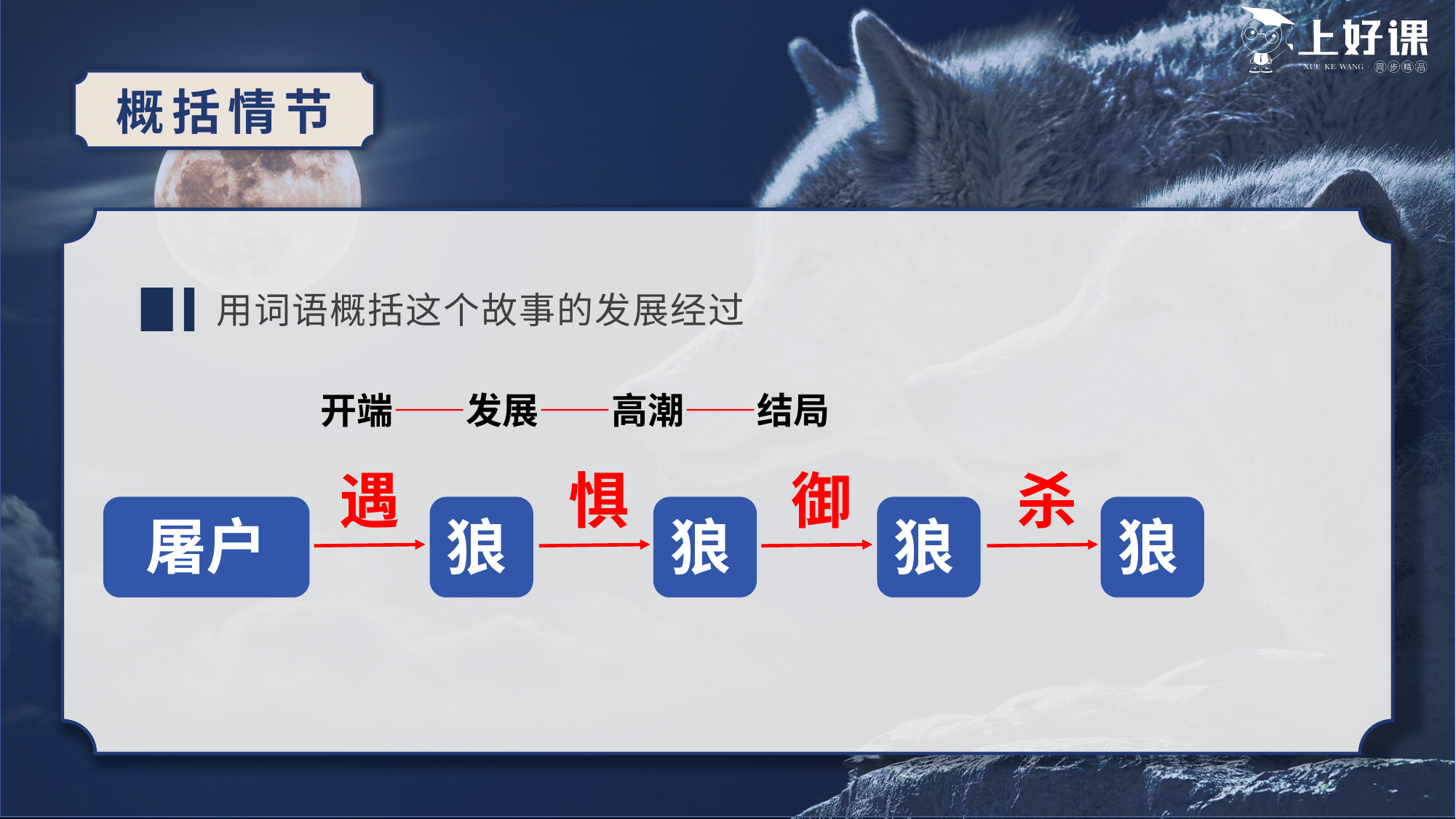

概括情节
用词语概括这个故事的发展经过

开端——发展——高潮——结局
遇
惧
御
杀

屠户
狼
狼
狼
狼